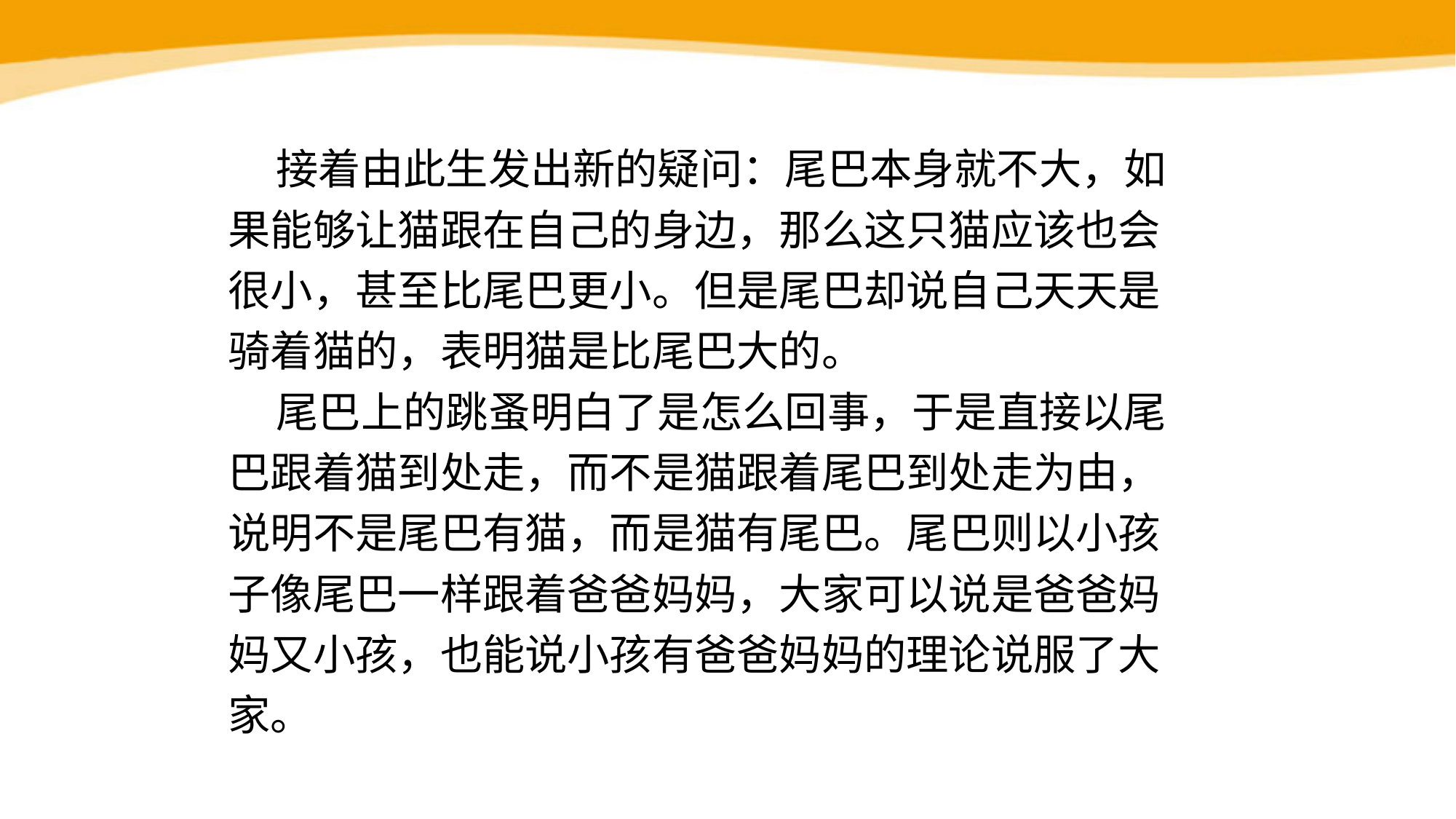

接着由此生发出新的疑问：尾巴本身就不大，如果能够让猫跟在自己的身边，那么这只猫应该也会很小，甚至比尾巴更小。但是尾巴却说自己天天是骑着猫的，表明猫是比尾巴大的。
    尾巴上的跳蚤明白了是怎么回事，于是直接以尾巴跟着猫到处走，而不是猫跟着尾巴到处走为由，说明不是尾巴有猫，而是猫有尾巴。尾巴则以小孩子像尾巴一样跟着爸爸妈妈，大家可以说是爸爸妈妈又小孩，也能说小孩有爸爸妈妈的理论说服了大家。